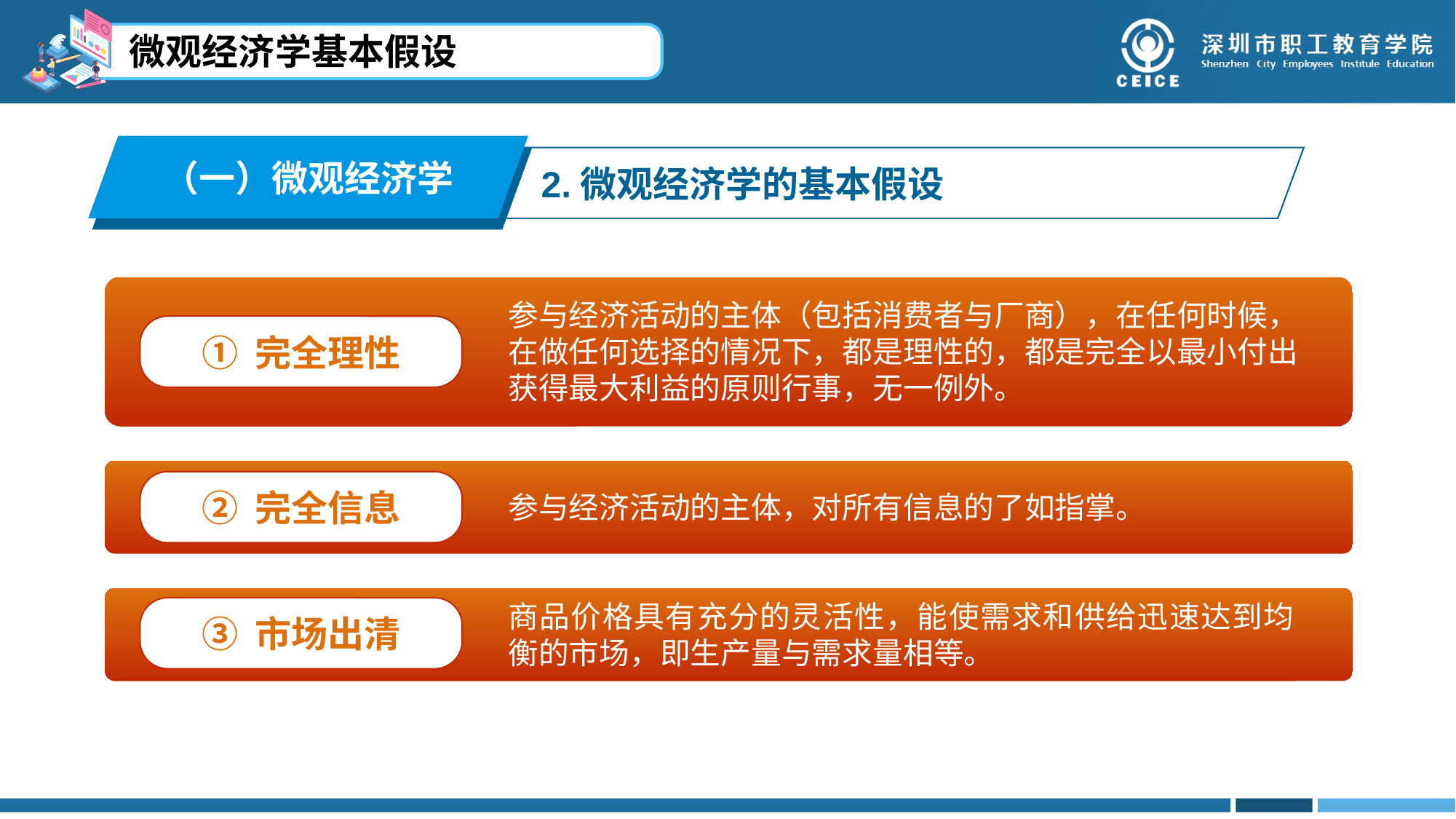

微观经济学基本假设
（一）微观经济学
2.微观经济学的基本假设

参与经济活动的主体（包括消费者与厂商），在任何时候，在做任何选择的情况下，都是理性的，都是完全以最小付出获得最大利益的原则行事，无一例外。
① 完全理性

② 完全信息
参与经济活动的主体，对所有信息的了如指掌。

商品价格具有充分的灵活性，能使需求和供给迅速达到均衡的市场，即生产量与需求量相等。
③ 市场出清